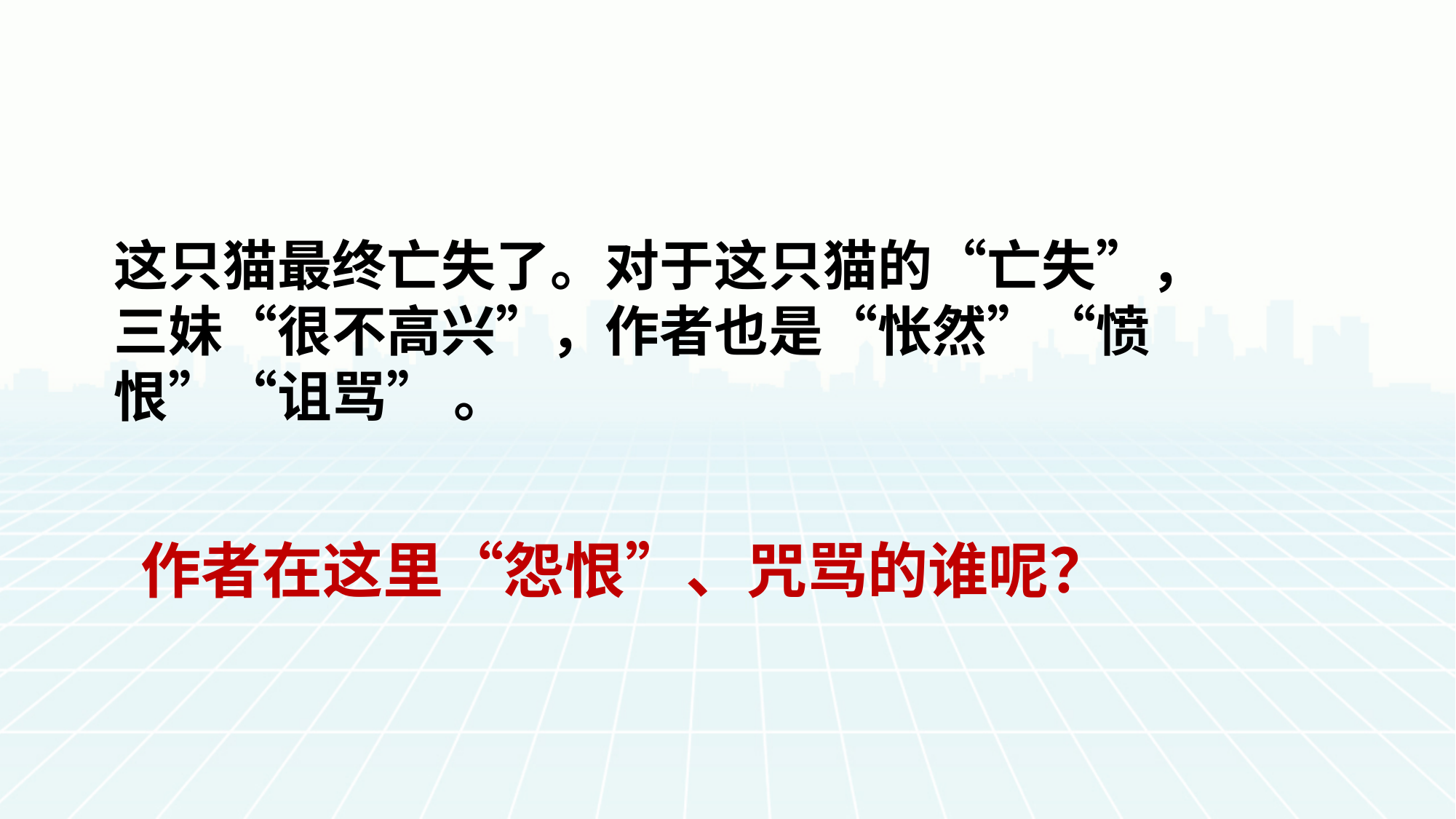

这只猫最终亡失了。对于这只猫的“亡失”，三妹“很不高兴”，作者也是“怅然”“愤恨”“诅骂” 。
作者在这里“怨恨”、咒骂的谁呢？